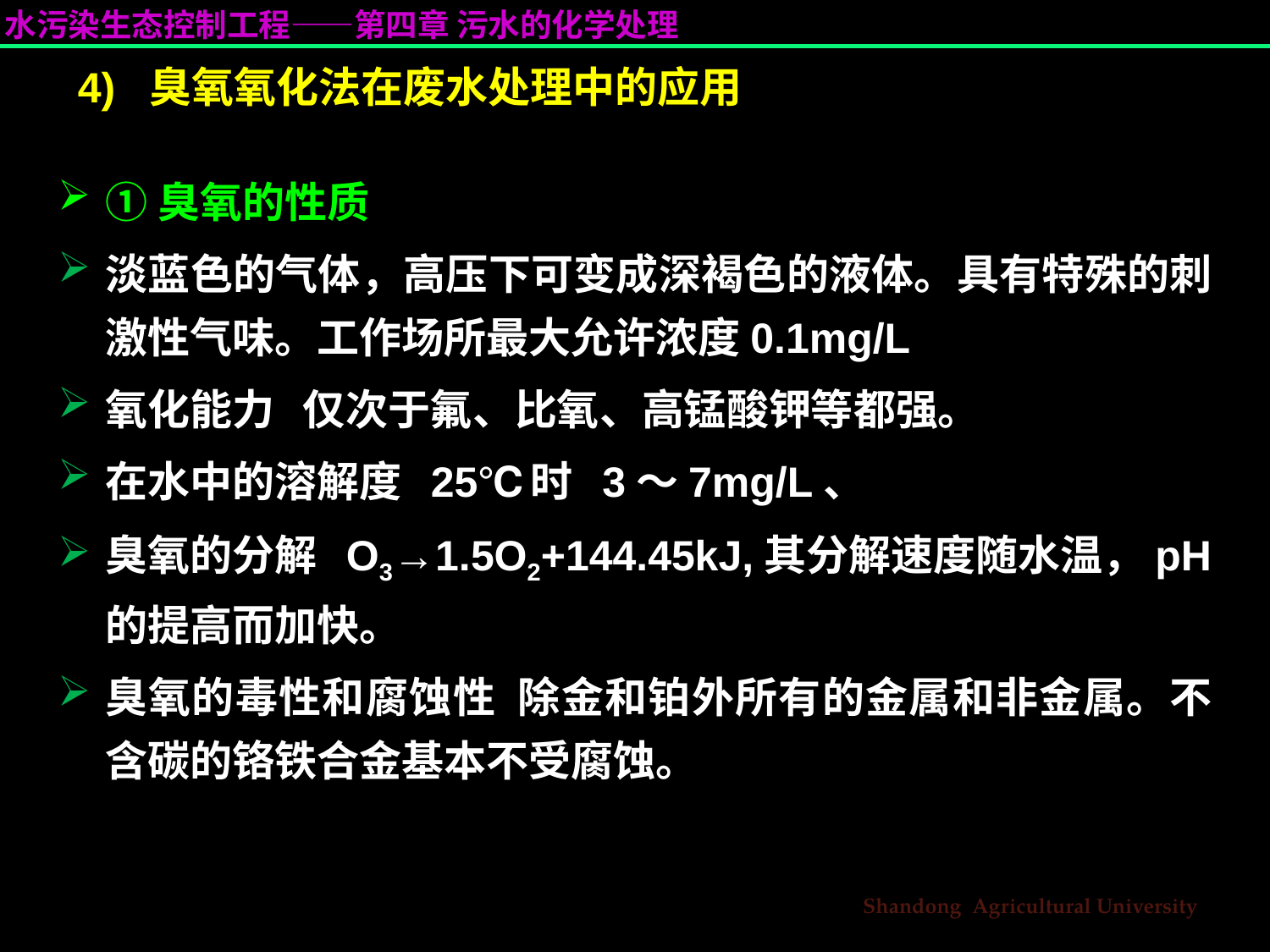

# 4)  臭氧氧化法在废水处理中的应用
①臭氧的性质
淡蓝色的气体，高压下可变成深褐色的液体。具有特殊的刺激性气味。工作场所最大允许浓度0.1mg/L
氧化能力   仅次于氟、比氧、高锰酸钾等都强。
在水中的溶解度  25℃时  3～7mg/L、
臭氧的分解  O3→1.5O2+144.45kJ,其分解速度随水温，pH的提高而加快。
臭氧的毒性和腐蚀性  除金和铂外所有的金属和非金属。不含碳的铬铁合金基本不受腐蚀。